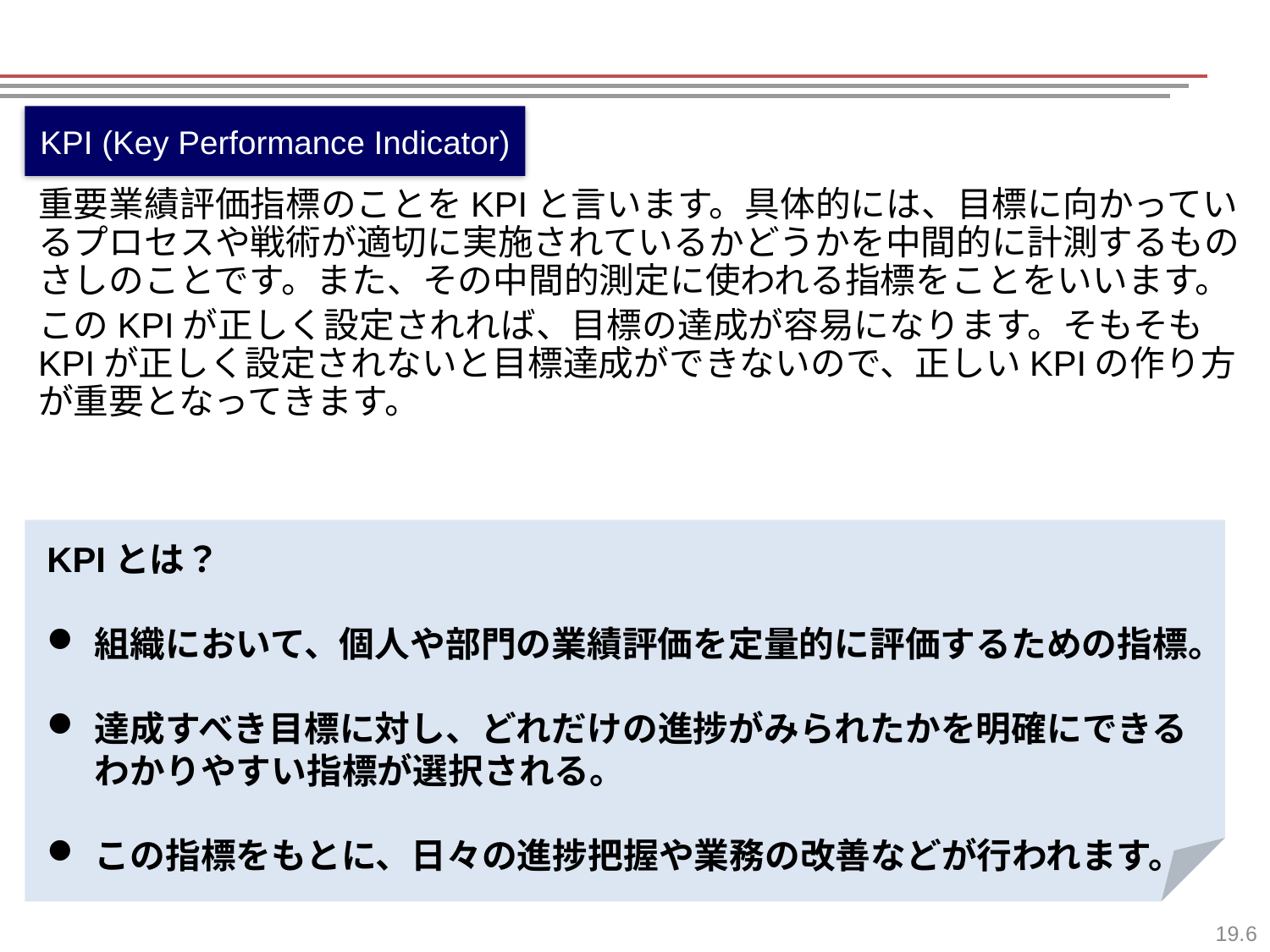

KPI (Key Performance Indicator)
重要業績評価指標のことをKPIと言います。具体的には、目標に向かっているプロセスや戦術が適切に実施されているかどうかを中間的に計測するものさしのことです。また、その中間的測定に使われる指標をことをいいます。
このKPIが正しく設定されれば、目標の達成が容易になります。そもそもKPIが正しく設定されないと目標達成ができないので、正しいKPIの作り方が重要となってきます。

KPIとは？

組織において、個人や部門の業績評価を定量的に評価するための指標。

達成すべき目標に対し、どれだけの進捗がみられたかを明確にできる
わかりやすい指標が選択される。

この指標をもとに、日々の進捗把握や業務の改善などが行われます。
6